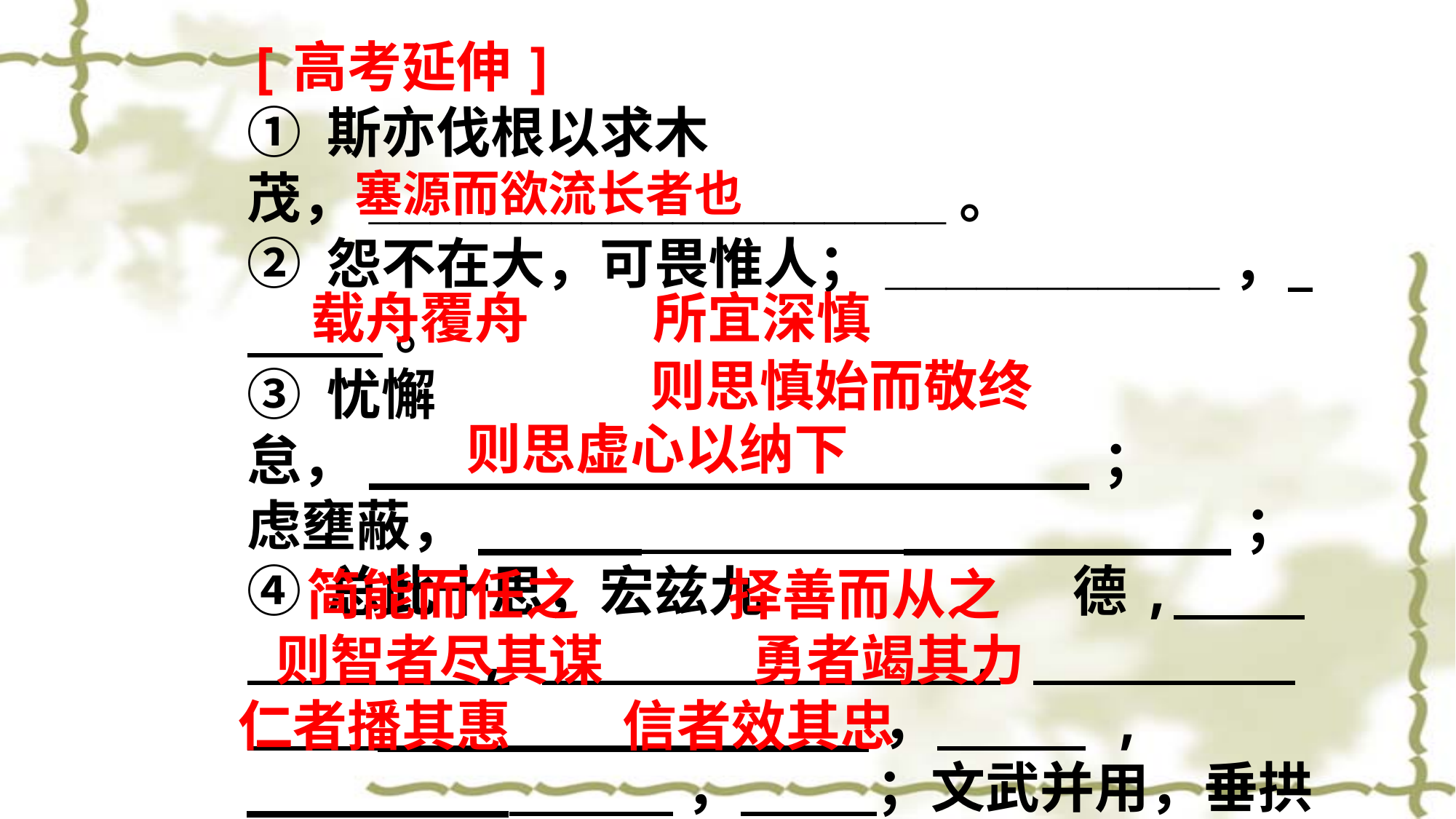

[高考延伸]
① 斯亦伐根以求木茂，___________________。
② 怨不在大，可畏惟人；___________，               。
③ 忧懈怠，______________________；
虑壅蔽，_____        __________；
④ 总此十思，宏兹九                         德,            ,              ,              _______________，             ,  ________     ，           ；文武并用，垂拱而治。
塞源而欲流长者也
  载舟覆舟          所宜深慎
 则思慎始而敬终
则思虚心以纳下
          简能而任之            择善而从之
  则智者尽其谋            勇者竭其力
仁者播其惠         信者效其忠